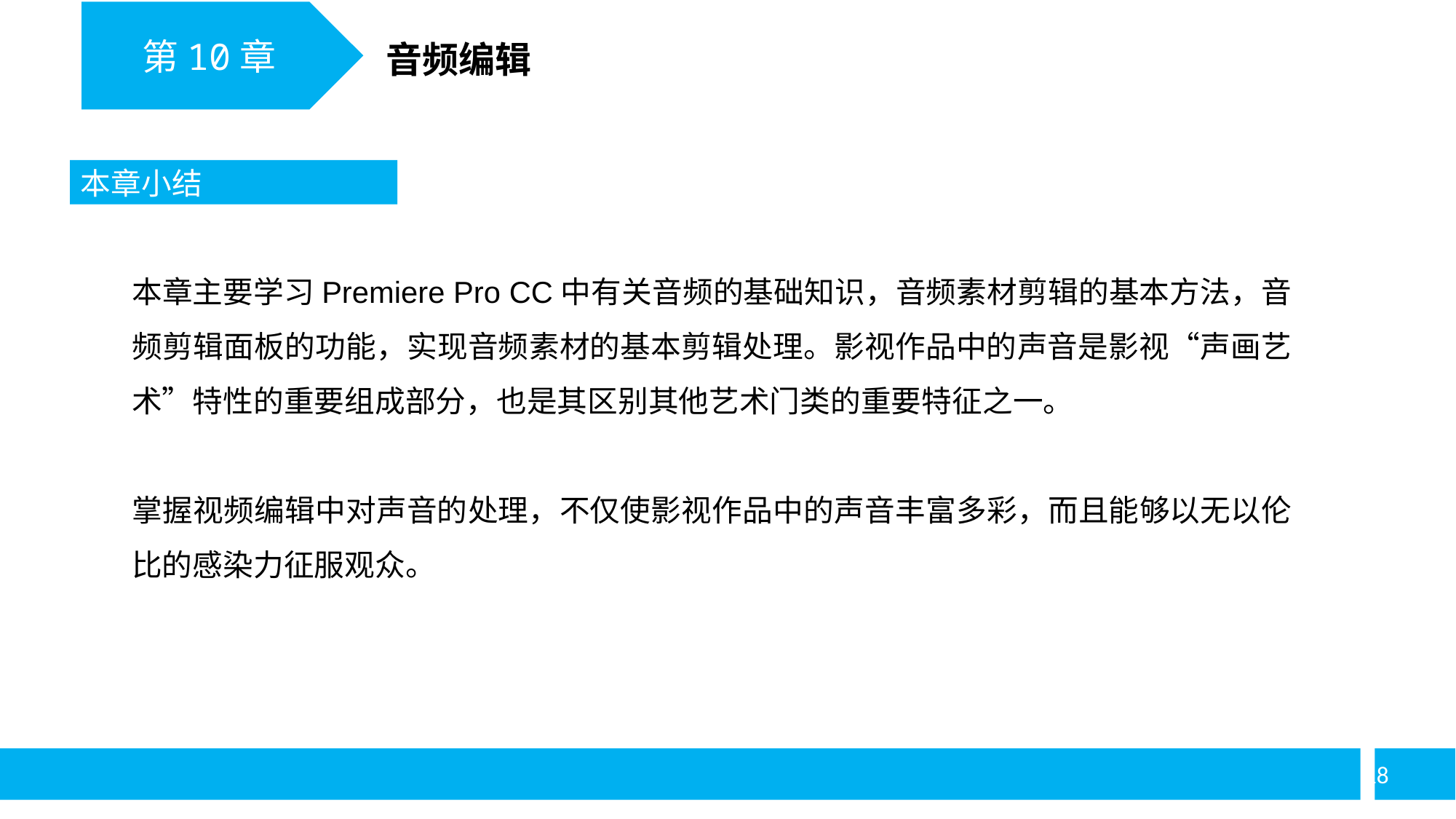

第10章
音频编辑
本章小结
本章主要学习Premiere Pro CC中有关音频的基础知识，音频素材剪辑的基本方法，音频剪辑面板的功能，实现音频素材的基本剪辑处理。影视作品中的声音是影视“声画艺术”特性的重要组成部分，也是其区别其他艺术门类的重要特征之一。

掌握视频编辑中对声音的处理，不仅使影视作品中的声音丰富多彩，而且能够以无以伦比的感染力征服观众。